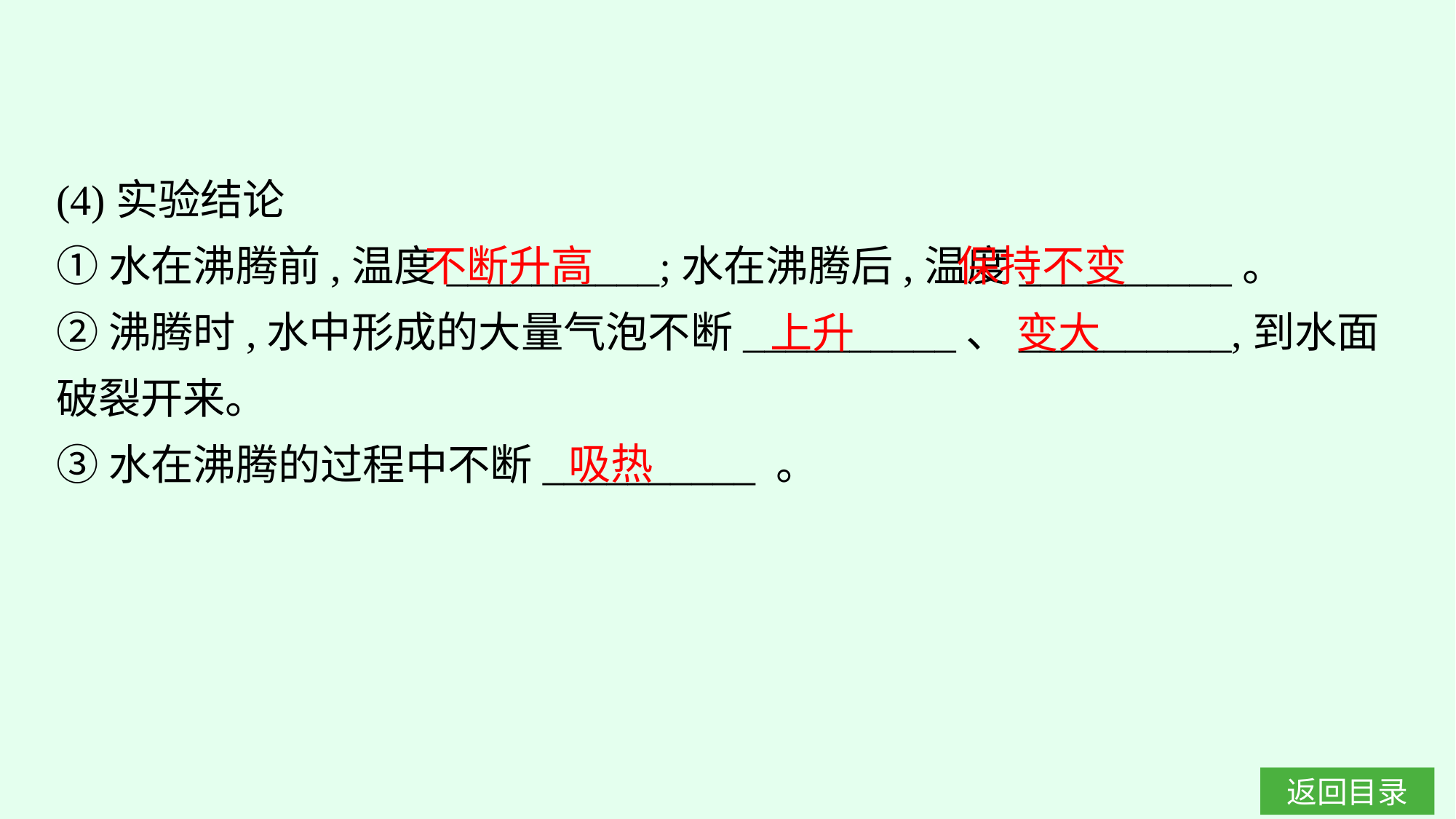

(4)实验结论
①水在沸腾前,温度__________;水在沸腾后,温度__________。
②沸腾时,水中形成的大量气泡不断__________、__________,到水面破裂开来。
③水在沸腾的过程中不断__________ 。
不断升高
保持不变
上升
变大
吸热